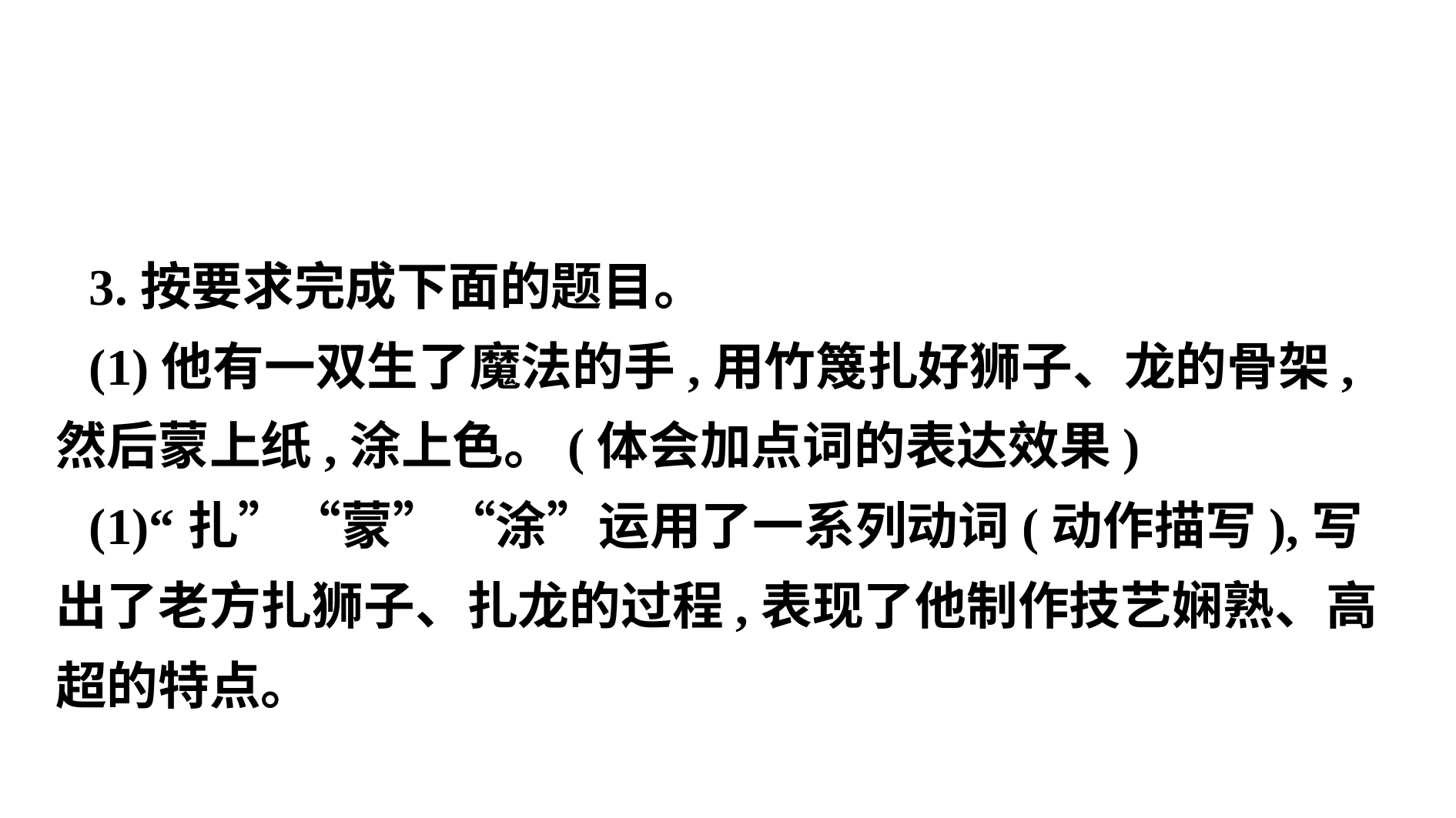

3.按要求完成下面的题目。
(1)他有一双生了魔法的手,用竹篾扎好狮子、龙的骨架,然后蒙上纸,涂上色。(体会加点词的表达效果)
(1)“扎”“蒙”“涂”运用了一系列动词(动作描写),写出了老方扎狮子、扎龙的过程,表现了他制作技艺娴熟、高超的特点。